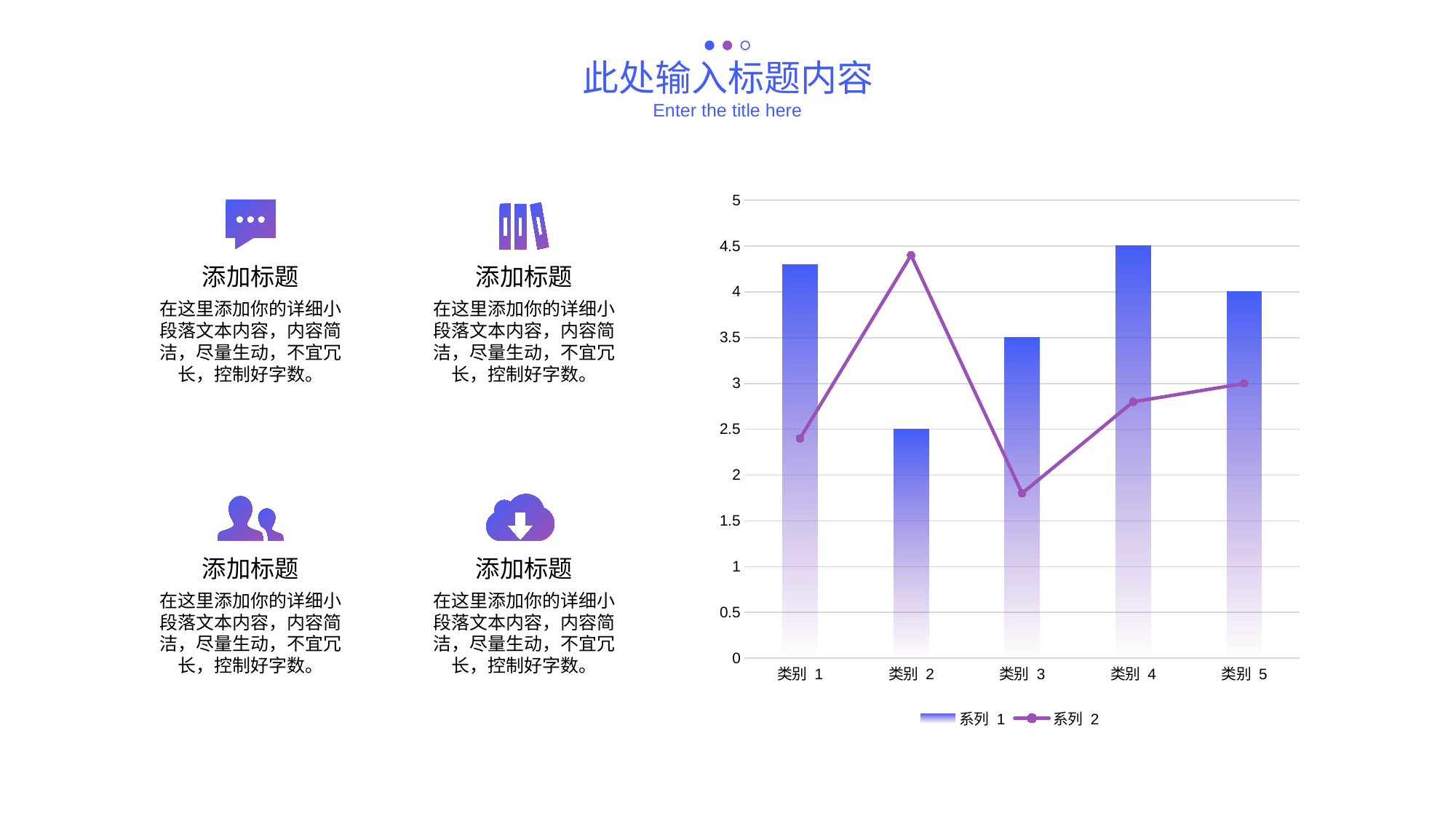

此处输入标题内容
Enter the title here

### Chart

| Category | 系列 1 | 系列 2 |
|---|---|---|
| 类别 1 | 4.3 | 2.4 |
| 类别 2 | 2.5 | 4.4 |
| 类别 3 | 3.5 | 1.8 |
| 类别 4 | 4.5 | 2.8 |
| 类别 5 | 4.0 | 3.0 |
添加标题
在这里添加你的详细小段落文本内容，内容简洁，尽量生动，不宜冗长，控制好字数。

添加标题
在这里添加你的详细小段落文本内容，内容简洁，尽量生动，不宜冗长，控制好字数。

添加标题
在这里添加你的详细小段落文本内容，内容简洁，尽量生动，不宜冗长，控制好字数。

添加标题
在这里添加你的详细小段落文本内容，内容简洁，尽量生动，不宜冗长，控制好字数。